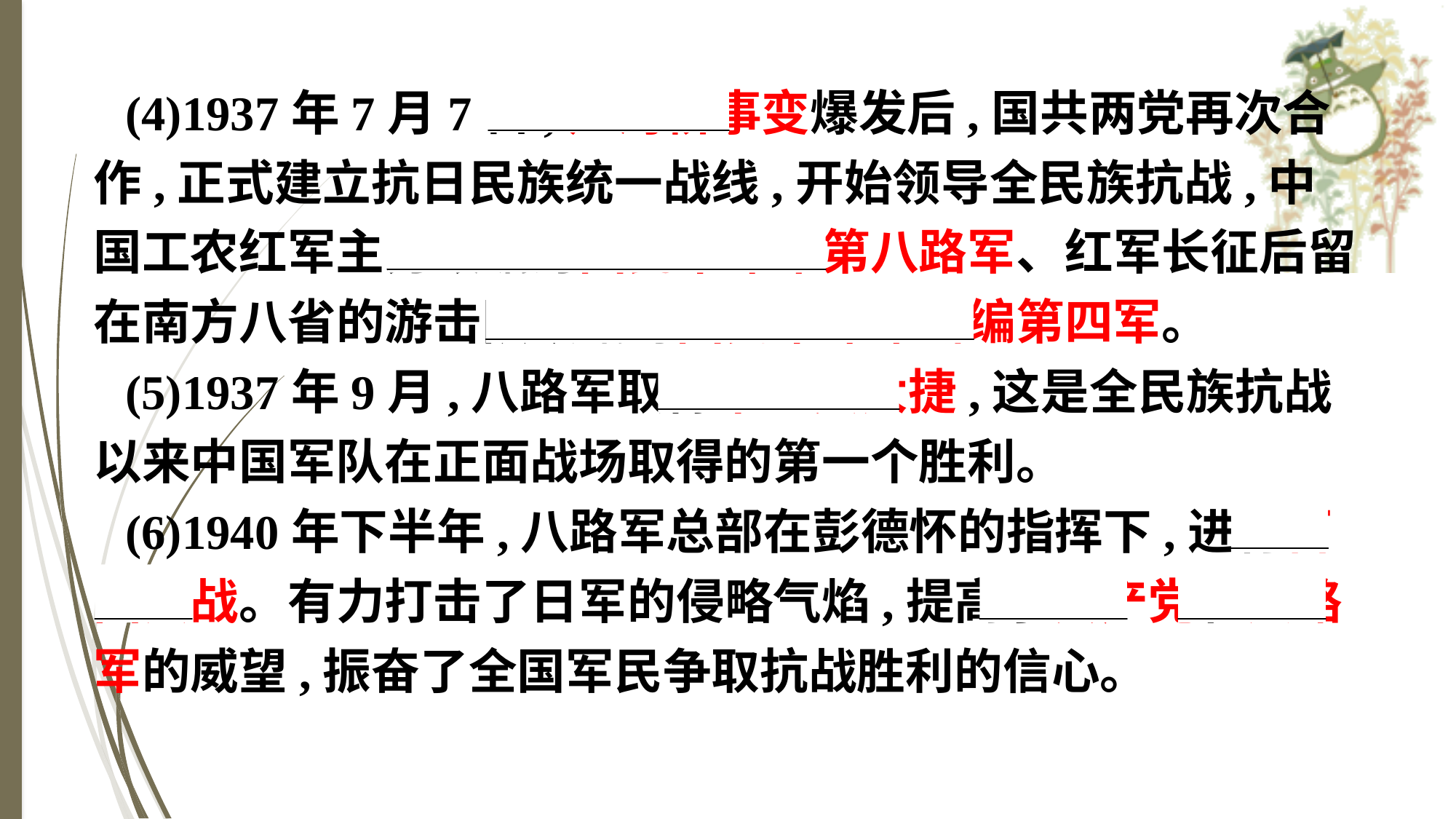

(4)1937年7月7日,卢沟桥事变爆发后,国共两党再次合作,正式建立抗日民族统一战线,开始领导全民族抗战,中国工农红军主力改编为国民革命军第八路军、红军长征后留在南方八省的游击队改编为国民革命军新编第四军。
(5)1937年9月,八路军取得平型关大捷,这是全民族抗战以来中国军队在正面战场取得的第一个胜利。
(6)1940年下半年,八路军总部在彭德怀的指挥下,进行百团大战。有力打击了日军的侵略气焰,提高了共产党和八路军的威望,振奋了全国军民争取抗战胜利的信心。